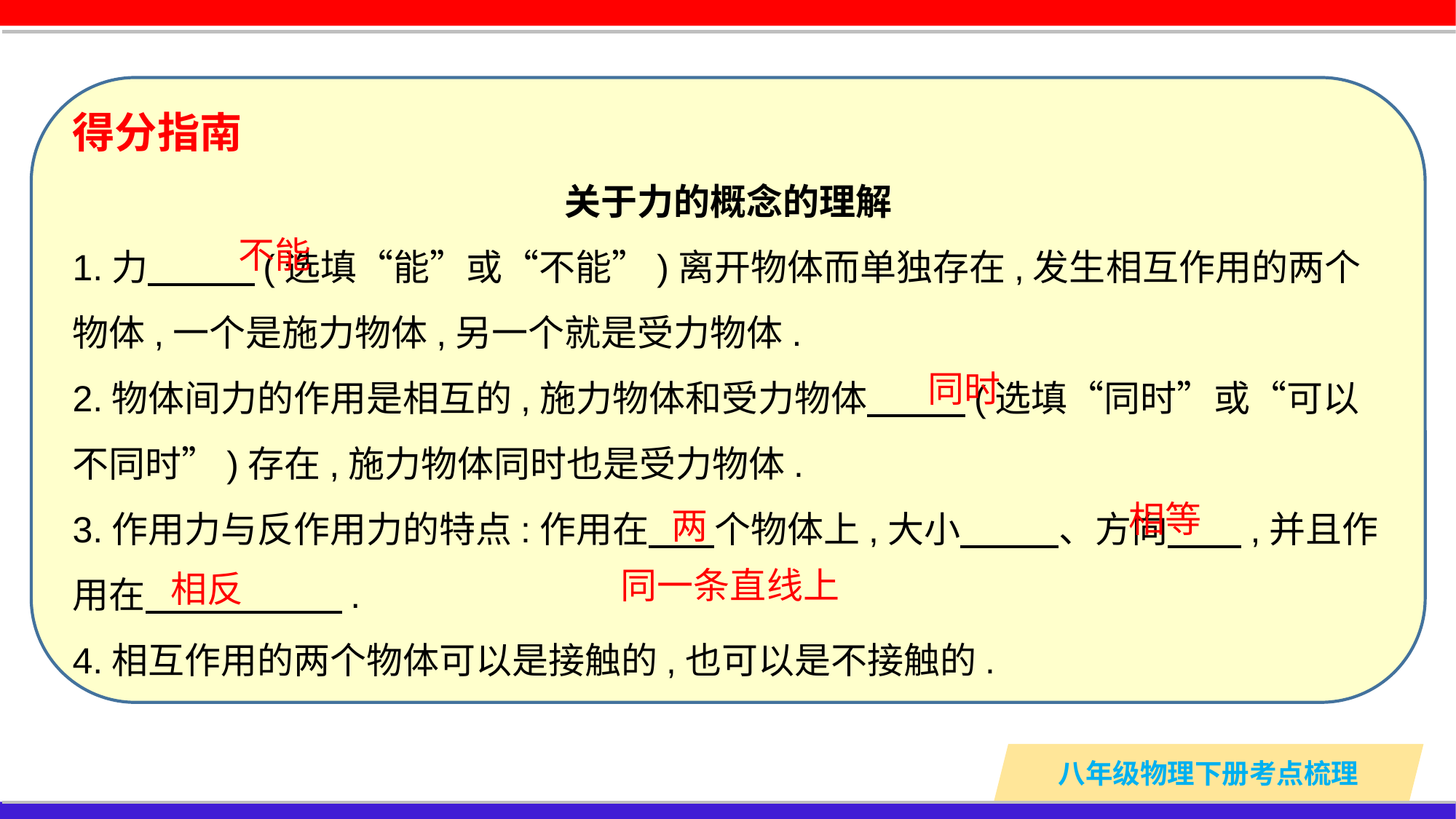

得分指南
关于力的概念的理解
1.力             (选填“能”或“不能”)离开物体而单独存在,发生相互作用的两个物体,一个是施力物体,另一个就是受力物体.
2.物体间力的作用是相互的,施力物体和受力物体            (选填“同时”或“可以不同时”)存在,施力物体同时也是受力物体.
3.作用力与反作用力的特点:作用在        个物体上,大小            、方向         ,并且作用在                        .
4.相互作用的两个物体可以是接触的,也可以是不接触的.

不能
同时
相等
两
同一条直线上
相反